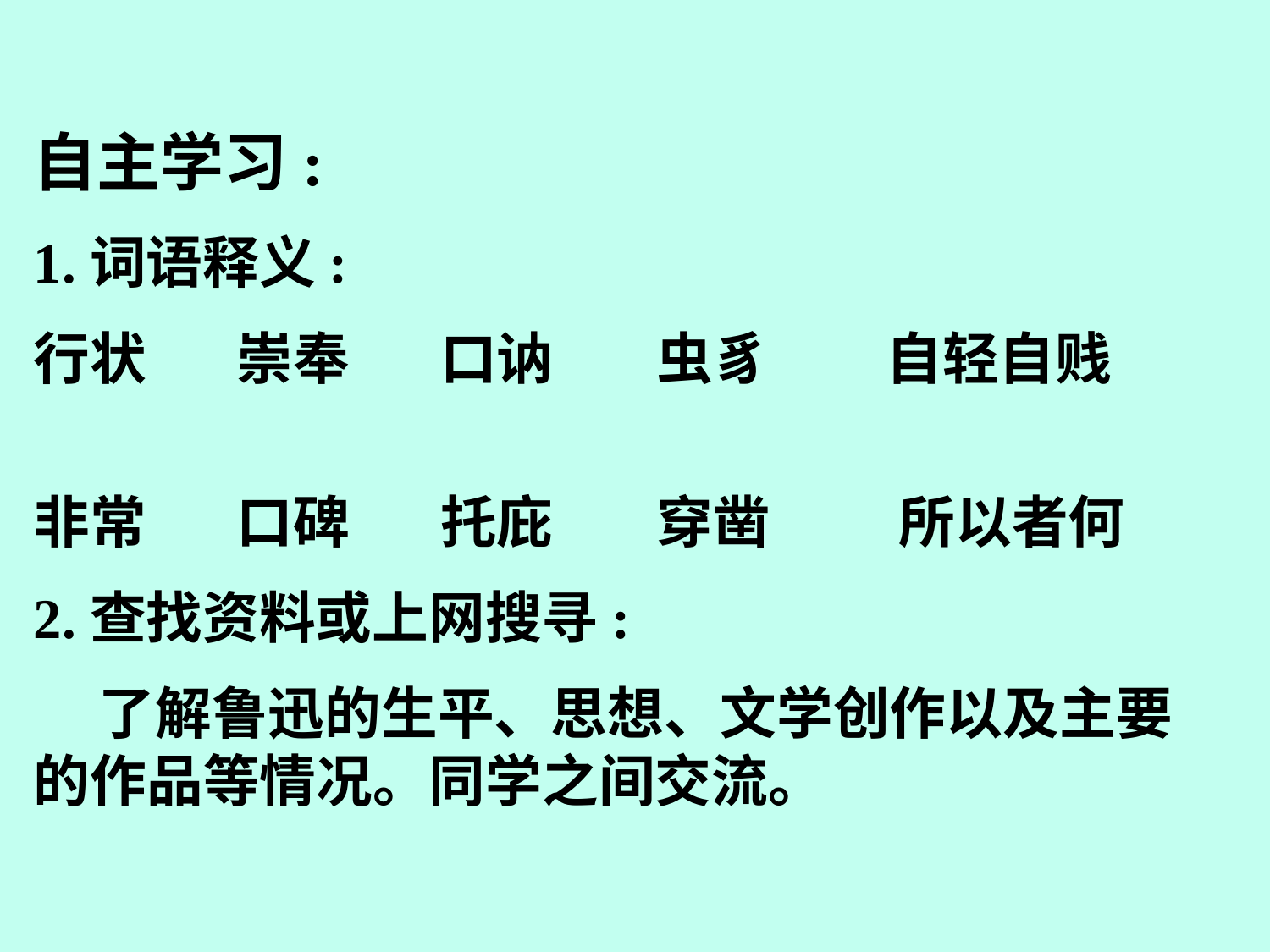

自主学习:
1.词语释义:
行状       崇奉       口讷        虫豸         自轻自贱
非常       口碑       托庇        穿凿          所以者何
2.查找资料或上网搜寻:
    了解鲁迅的生平、思想、文学创作以及主要的作品等情况。同学之间交流。